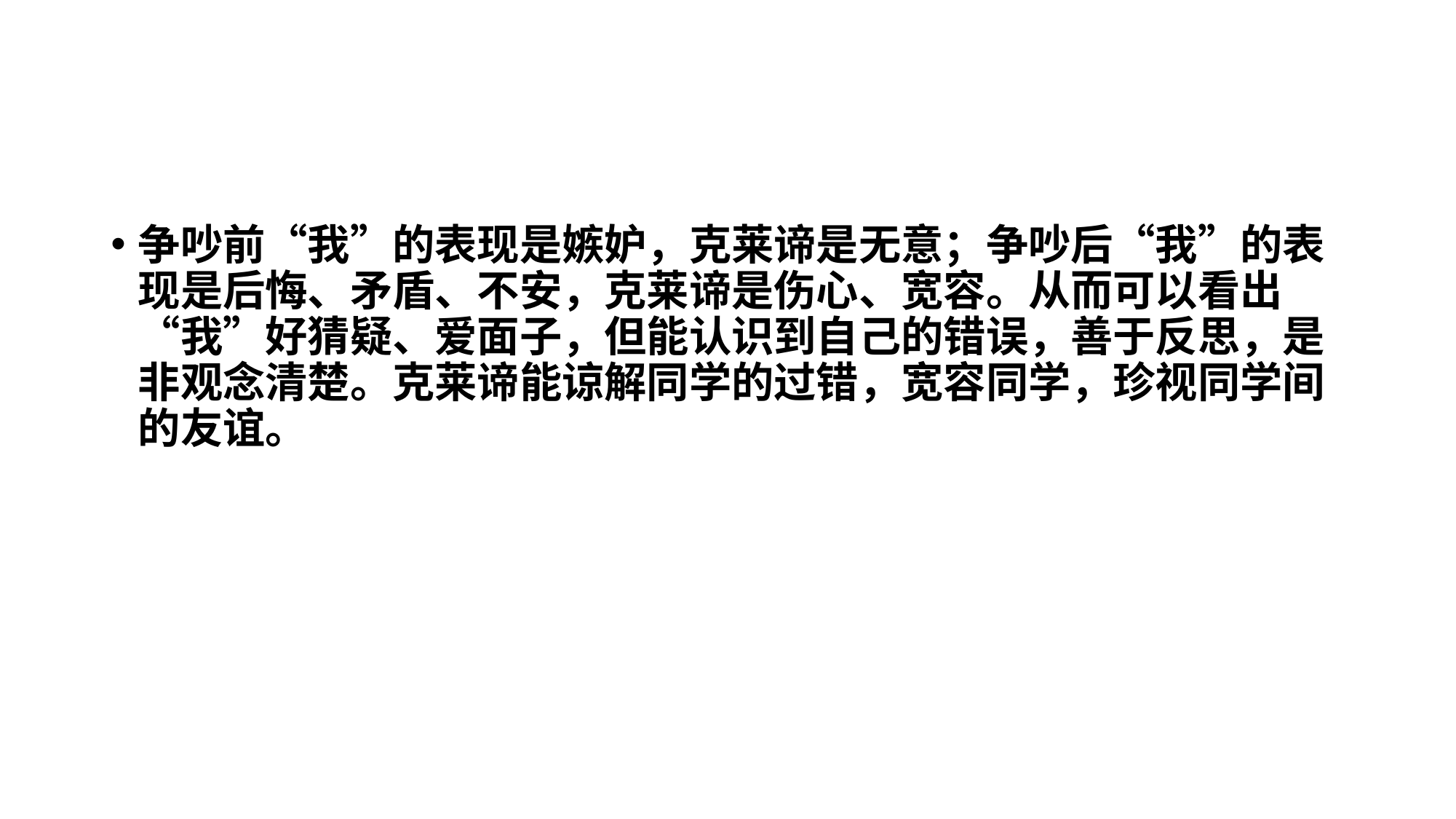

争吵前“我”的表现是嫉妒，克莱谛是无意；争吵后“我”的表现是后悔、矛盾、不安，克莱谛是伤心、宽容。从而可以看出“我”好猜疑、爱面子，但能认识到自己的错误，善于反思，是非观念清楚。克莱谛能谅解同学的过错，宽容同学，珍视同学间的友谊。